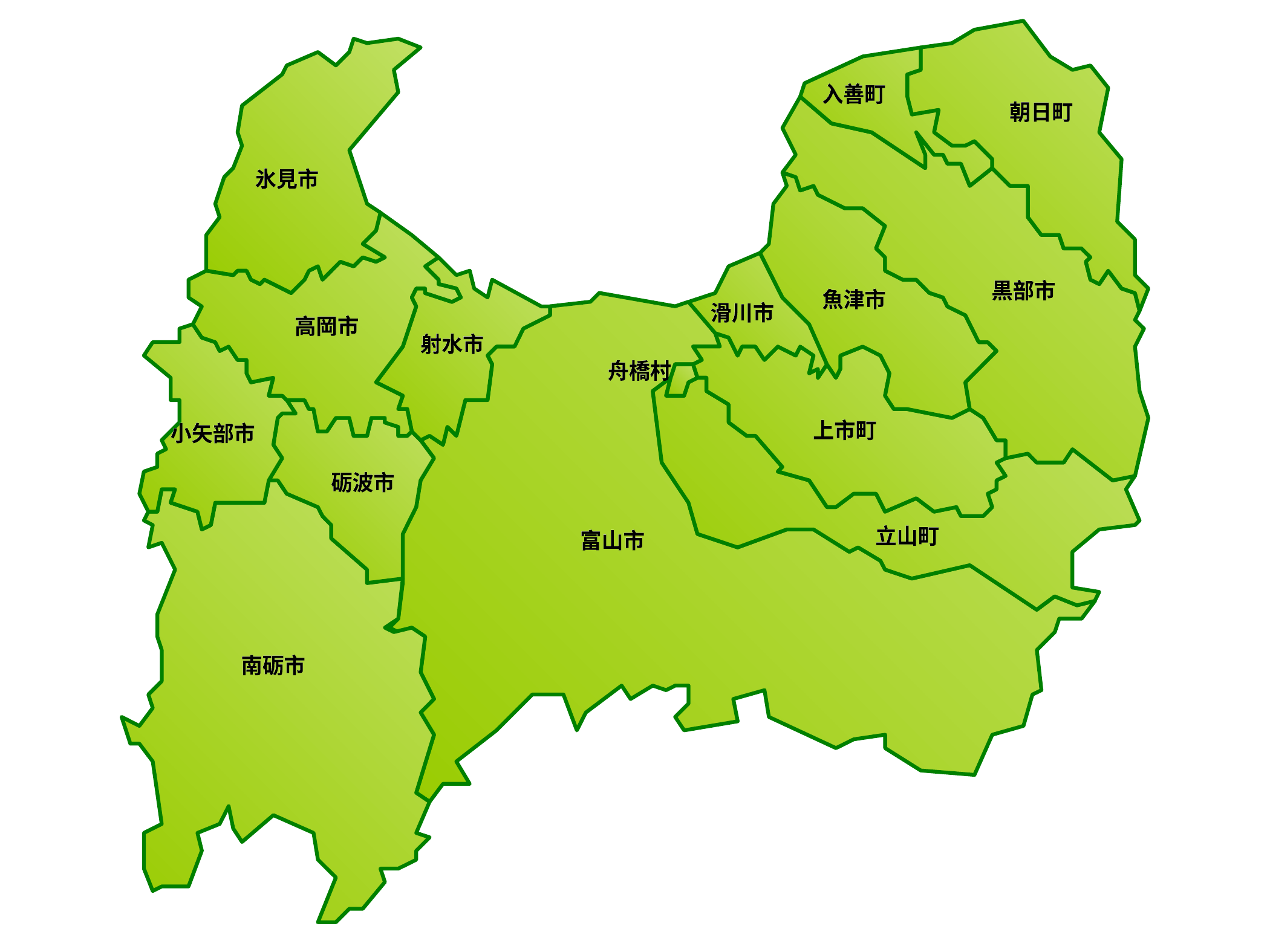

入善町
入善町
朝日町
朝日町
氷見市
氷見市
黒部市
黒部市
魚津市
魚津市
滑川市
滑川市
高岡市
高岡市
射水市
射水市
舟橋村
舟橋村
上市町
上市町
小矢部市
小矢部市
砺波市
砺波市
立山町
立山町
富山市
富山市
南砺市
南砺市